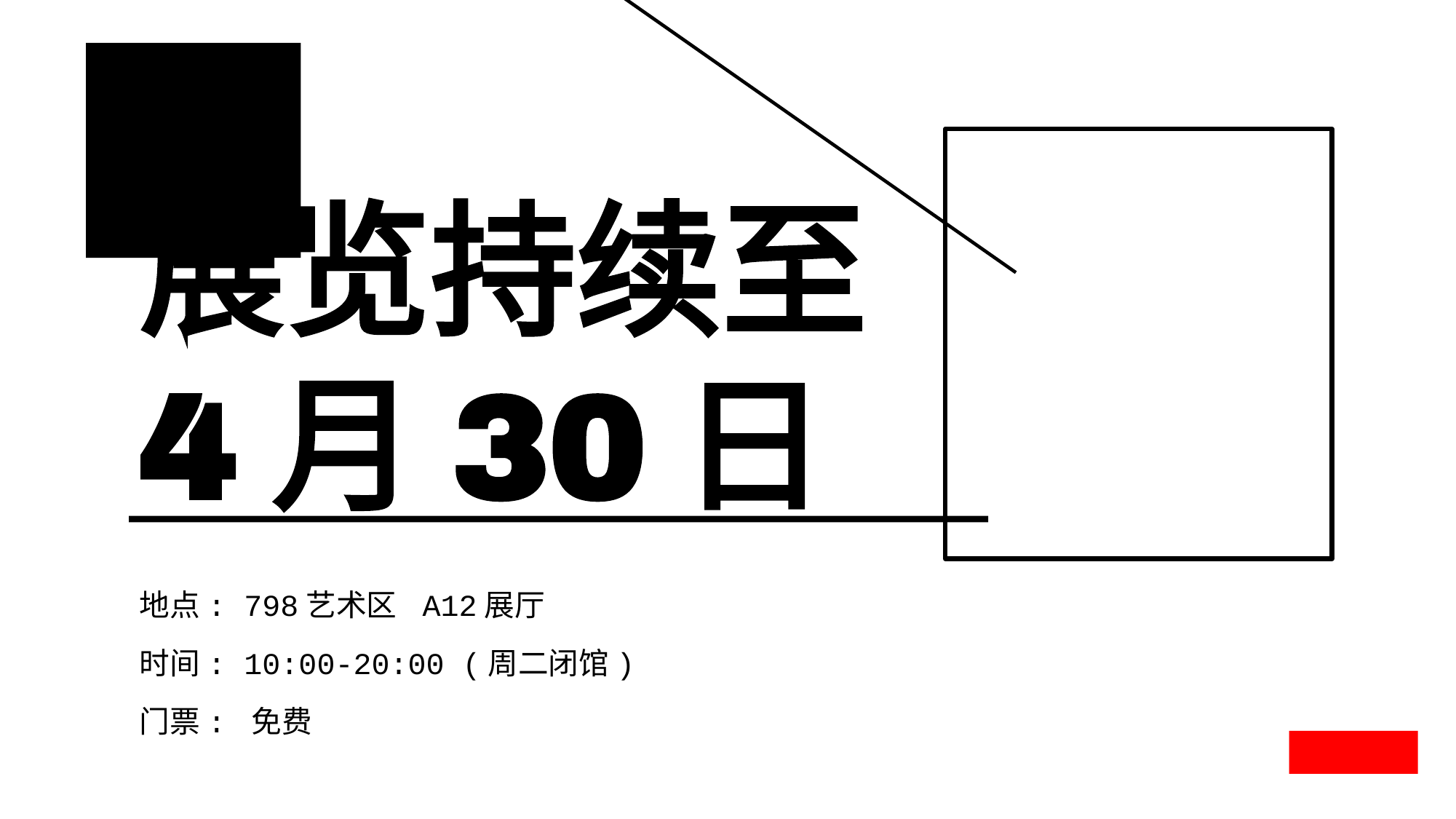

展览持续至
4月30日

地点: 798艺术区 A12展厅
时间: 10:00-20:00 (周二闭馆)
门票: 免费